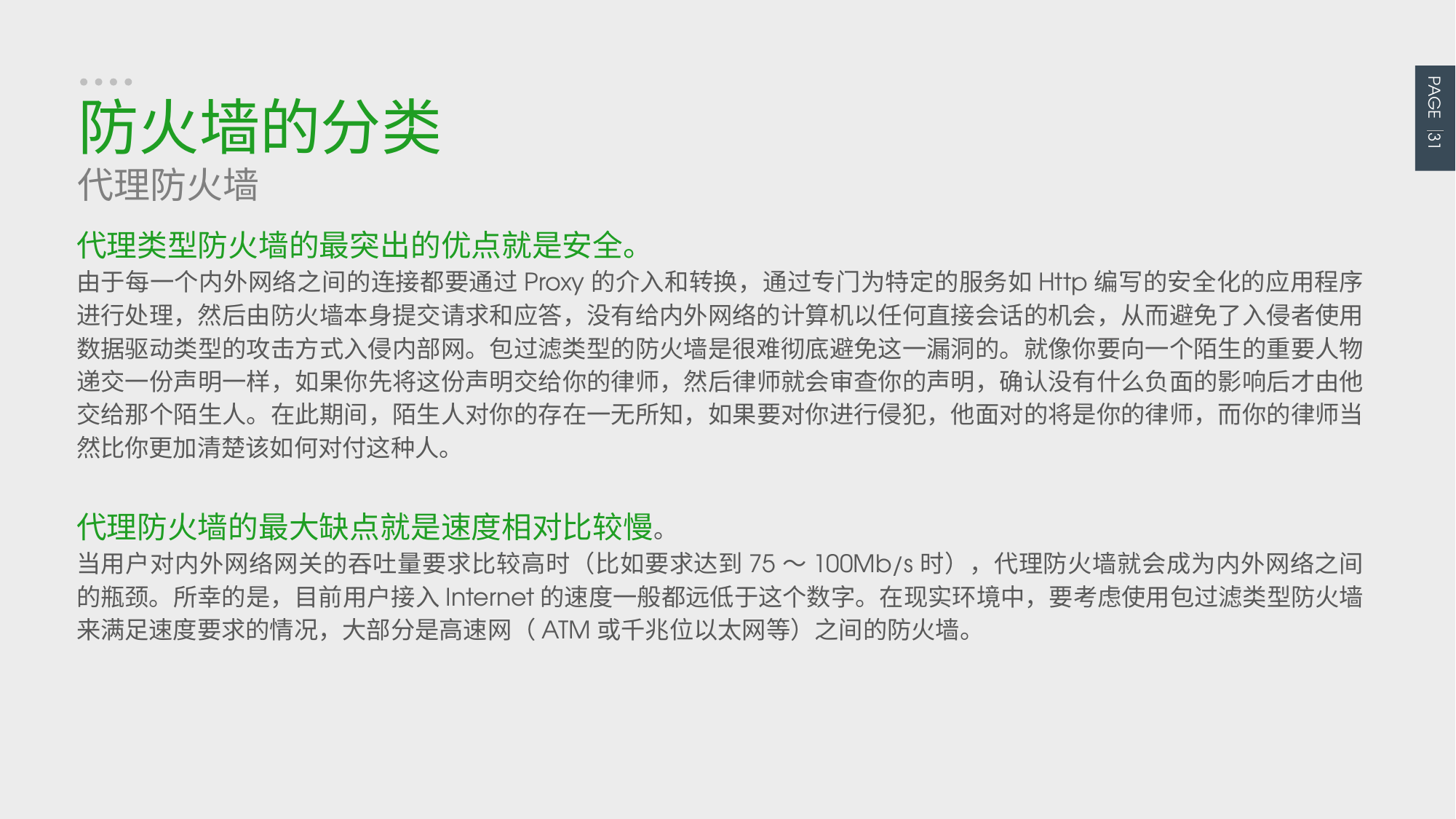

PAGE   31
防火墙的分类
代理防火墙
代理类型防火墙的最突出的优点就是安全。
由于每一个内外网络之间的连接都要通过Proxy的介入和转换，通过专门为特定的服务如Http编写的安全化的应用程序进行处理，然后由防火墙本身提交请求和应答，没有给内外网络的计算机以任何直接会话的机会，从而避免了入侵者使用数据驱动类型的攻击方式入侵内部网。包过滤类型的防火墙是很难彻底避免这一漏洞的。就像你要向一个陌生的重要人物递交一份声明一样，如果你先将这份声明交给你的律师，然后律师就会审查你的声明，确认没有什么负面的影响后才由他交给那个陌生人。在此期间，陌生人对你的存在一无所知，如果要对你进行侵犯，他面对的将是你的律师，而你的律师当然比你更加清楚该如何对付这种人。

代理防火墙的最大缺点就是速度相对比较慢。
当用户对内外网络网关的吞吐量要求比较高时（比如要求达到75～100Mb/s时），代理防火墙就会成为内外网络之间的瓶颈。所幸的是，目前用户接入Internet的速度一般都远低于这个数字。在现实环境中，要考虑使用包过滤类型防火墙来满足速度要求的情况，大部分是高速网（ATM或千兆位以太网等）之间的防火墙。